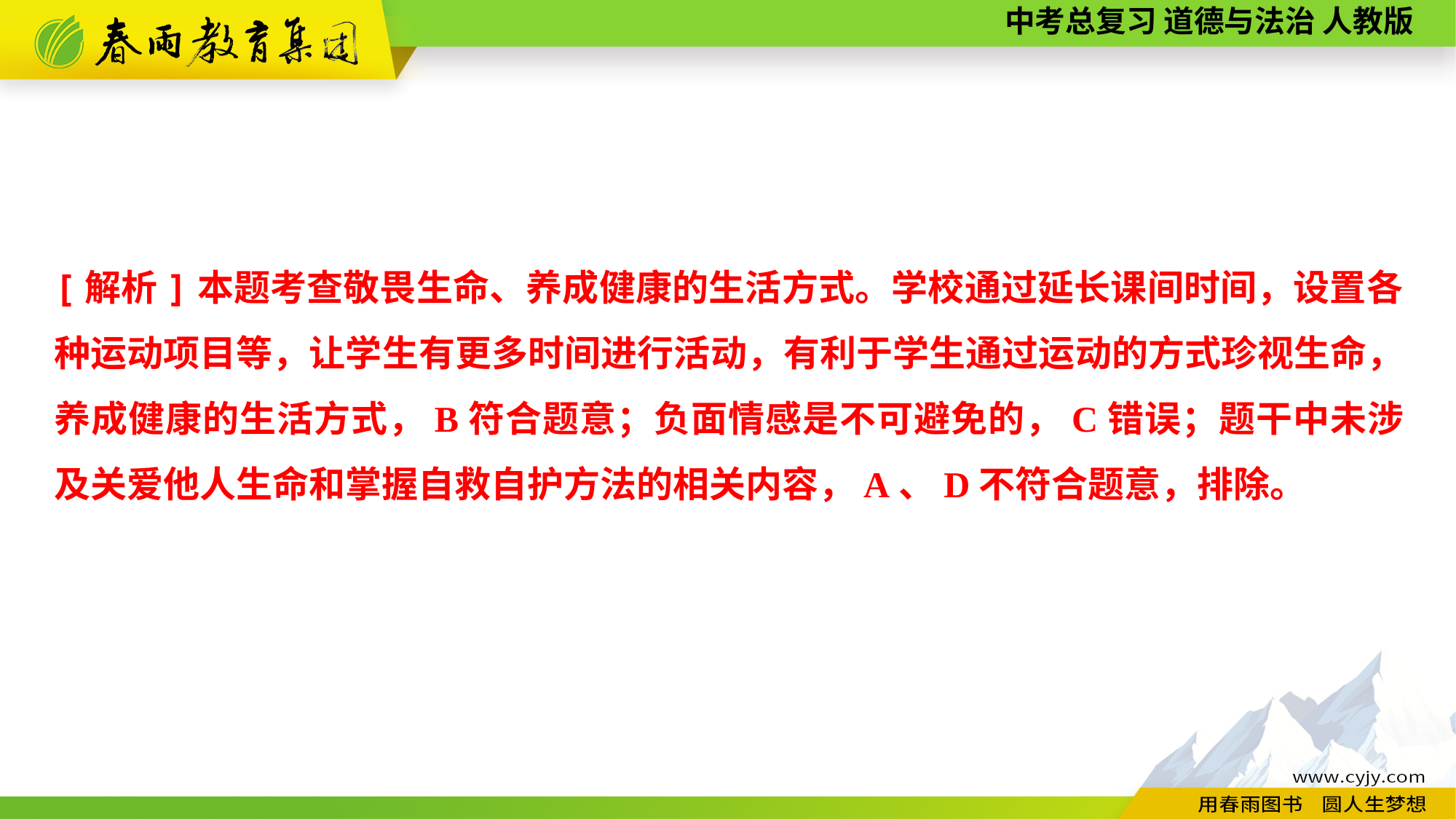

[解析]本题考查敬畏生命、养成健康的生活方式。学校通过延长课间时间，设置各种运动项目等，让学生有更多时间进行活动，有利于学生通过运动的方式珍视生命，养成健康的生活方式，B符合题意；负面情感是不可避免的，C错误；题干中未涉及关爱他人生命和掌握自救自护方法的相关内容，A、D不符合题意，排除。